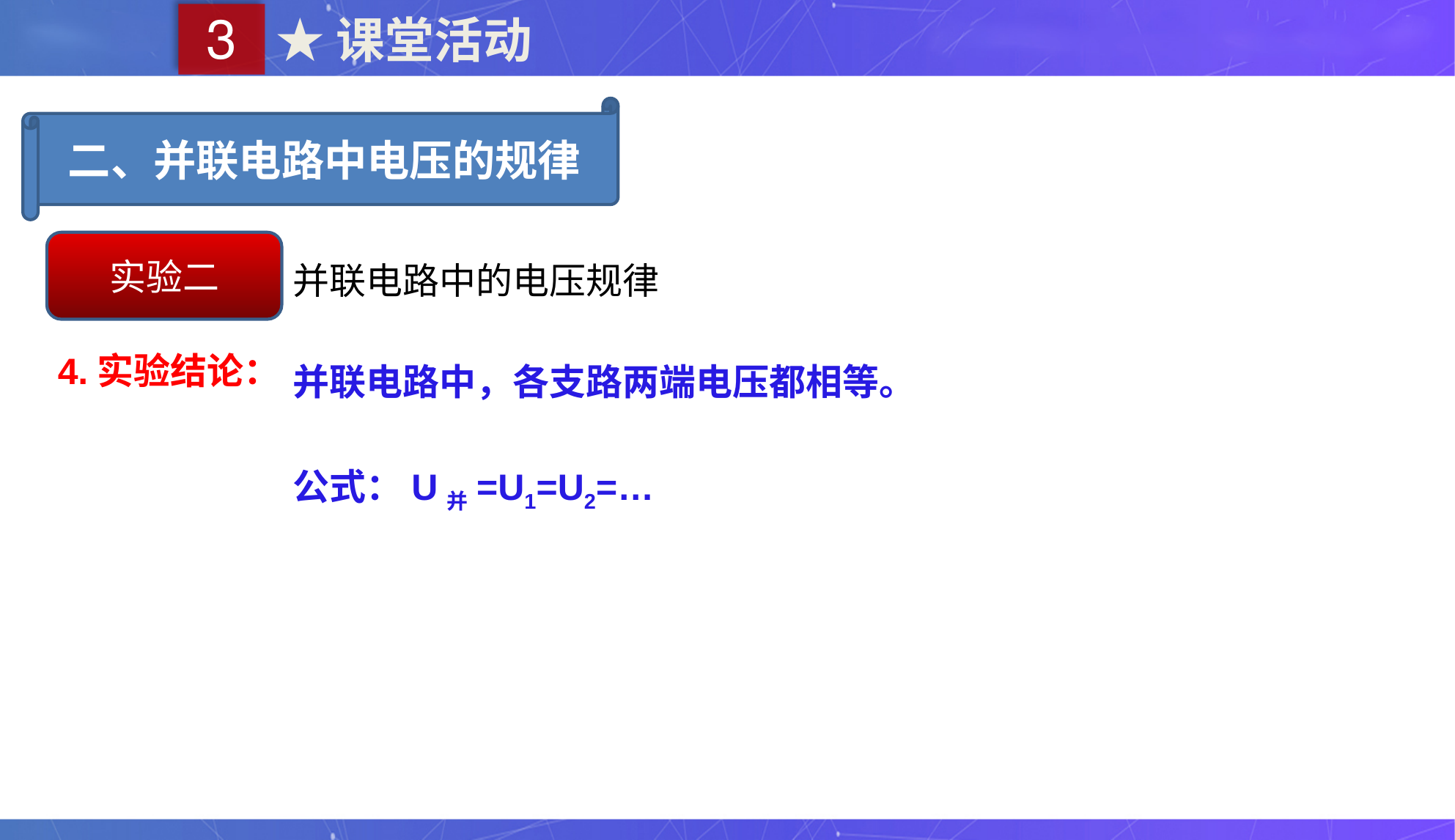

3
★课堂活动
二、并联电路中电压的规律
并联电路中的电压规律
实验二
并联电路中，各支路两端电压都相等。
4.实验结论：
公式：U并=U1=U2=…